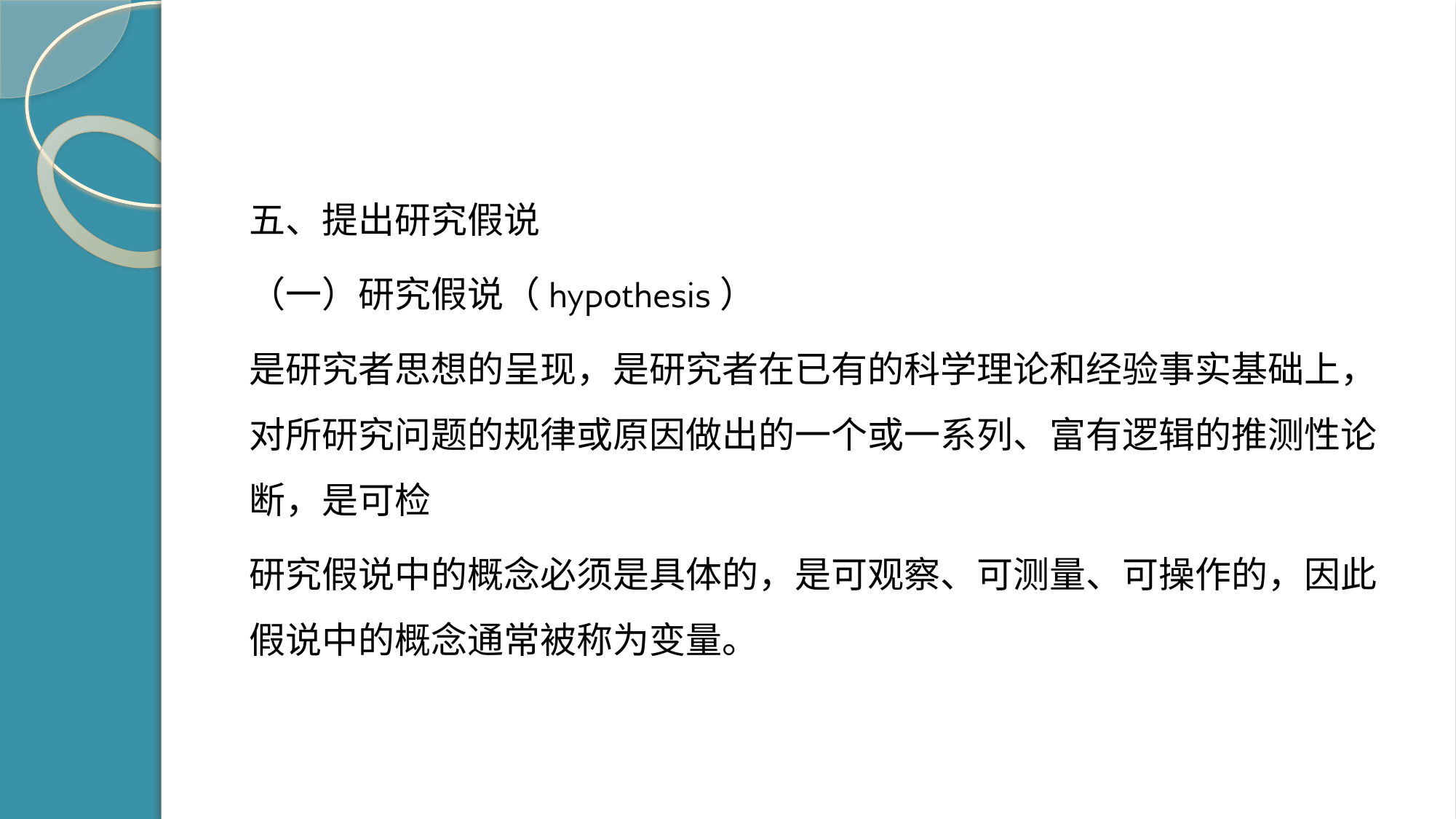

#
五、提出研究假说
（一）研究假说（hypothesis）
是研究者思想的呈现，是研究者在已有的科学理论和经验事实基础上，对所研究问题的规律或原因做出的一个或一系列、富有逻辑的推测性论断，是可检
研究假说中的概念必须是具体的，是可观察、可测量、可操作的，因此假说中的概念通常被称为变量。